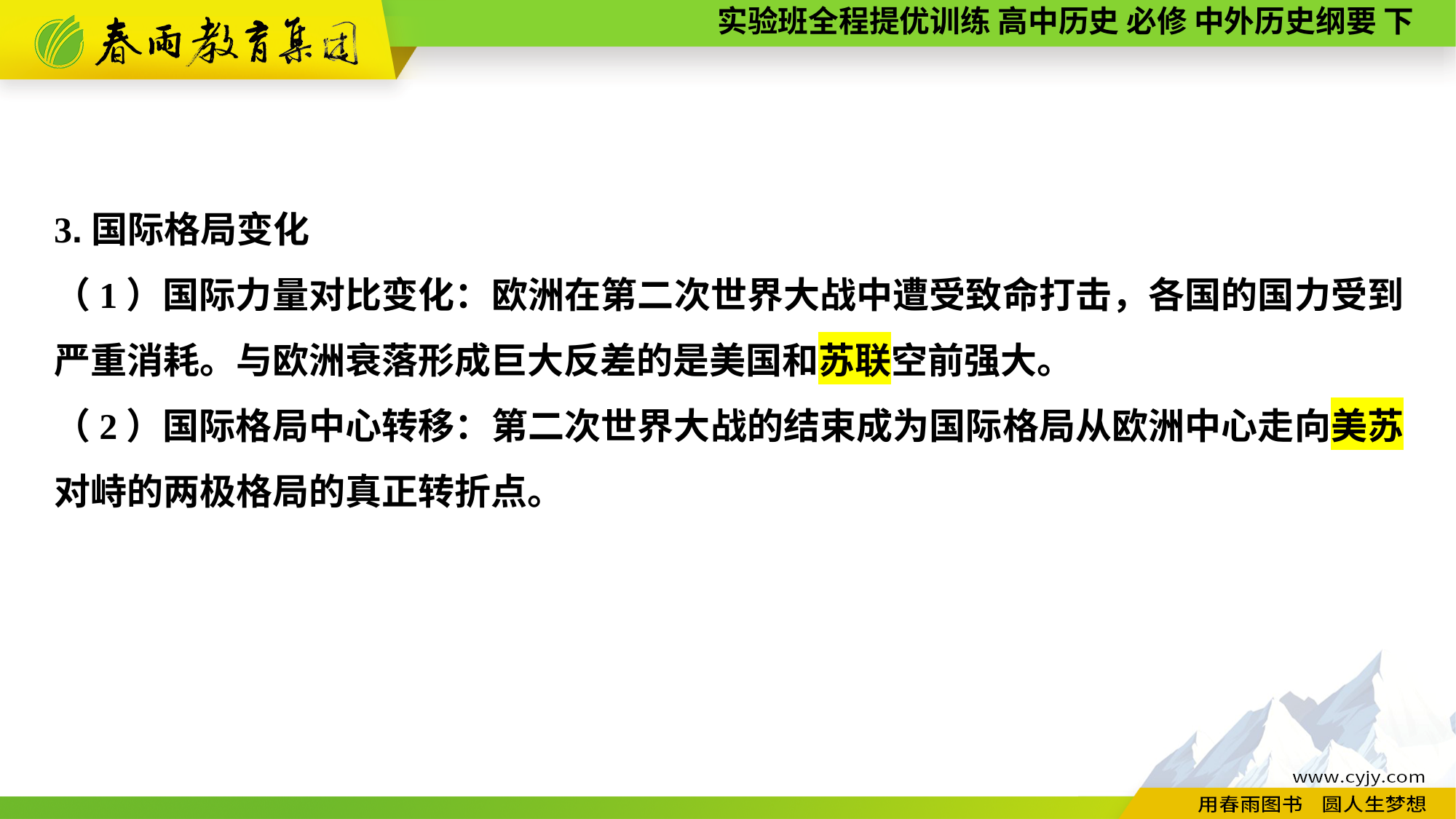

3.国际格局变化
（1）国际力量对比变化：欧洲在第二次世界大战中遭受致命打击，各国的国力受到严重消耗。与欧洲衰落形成巨大反差的是美国和苏联空前强大。
（2）国际格局中心转移：第二次世界大战的结束成为国际格局从欧洲中心走向美苏对峙的两极格局的真正转折点。